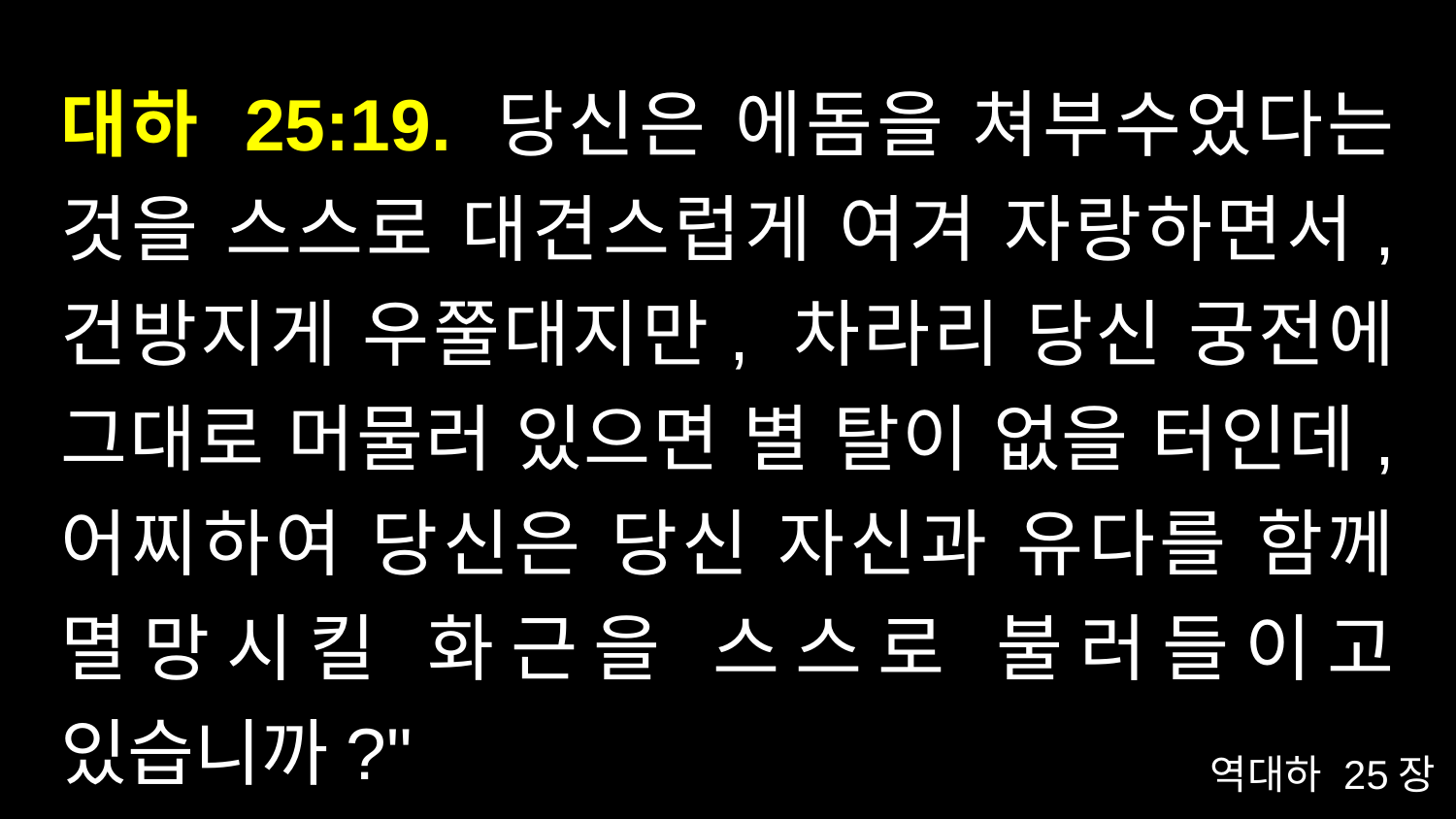

# 대하 25:19. 당신은 에돔을 쳐부수었다는 것을 스스로 대견스럽게 여겨 자랑하면서, 건방지게 우쭐대지만, 차라리 당신 궁전에 그대로 머물러 있으면 별 탈이 없을 터인데, 어찌하여 당신은 당신 자신과 유다를 함께 멸망시킬 화근을 스스로 불러들이고 있습니까?"
역대하 25장